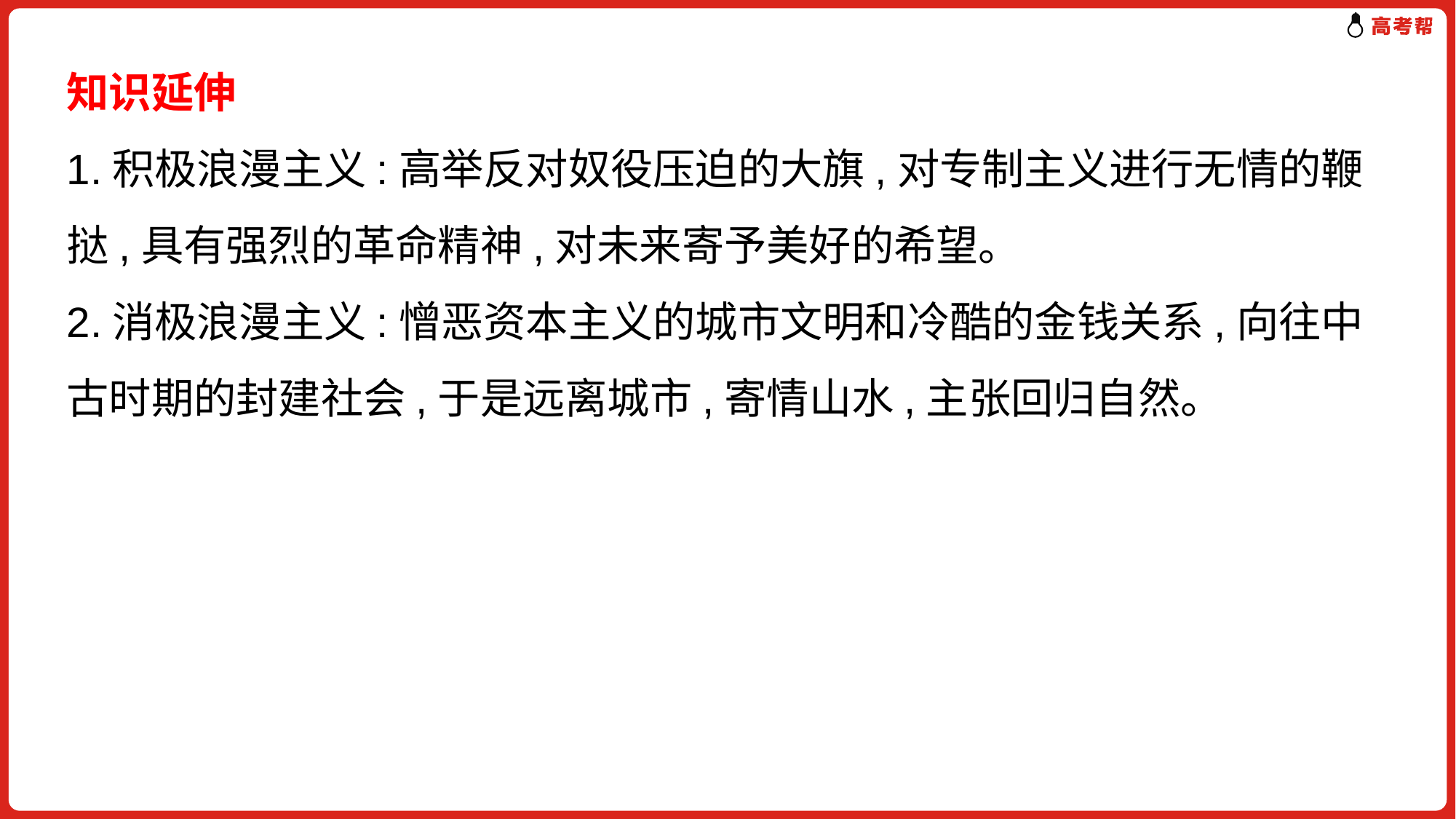

知识延伸
1.积极浪漫主义:高举反对奴役压迫的大旗,对专制主义进行无情的鞭挞,具有强烈的革命精神,对未来寄予美好的希望。
2.消极浪漫主义:憎恶资本主义的城市文明和冷酷的金钱关系,向往中古时期的封建社会,于是远离城市,寄情山水,主张回归自然。